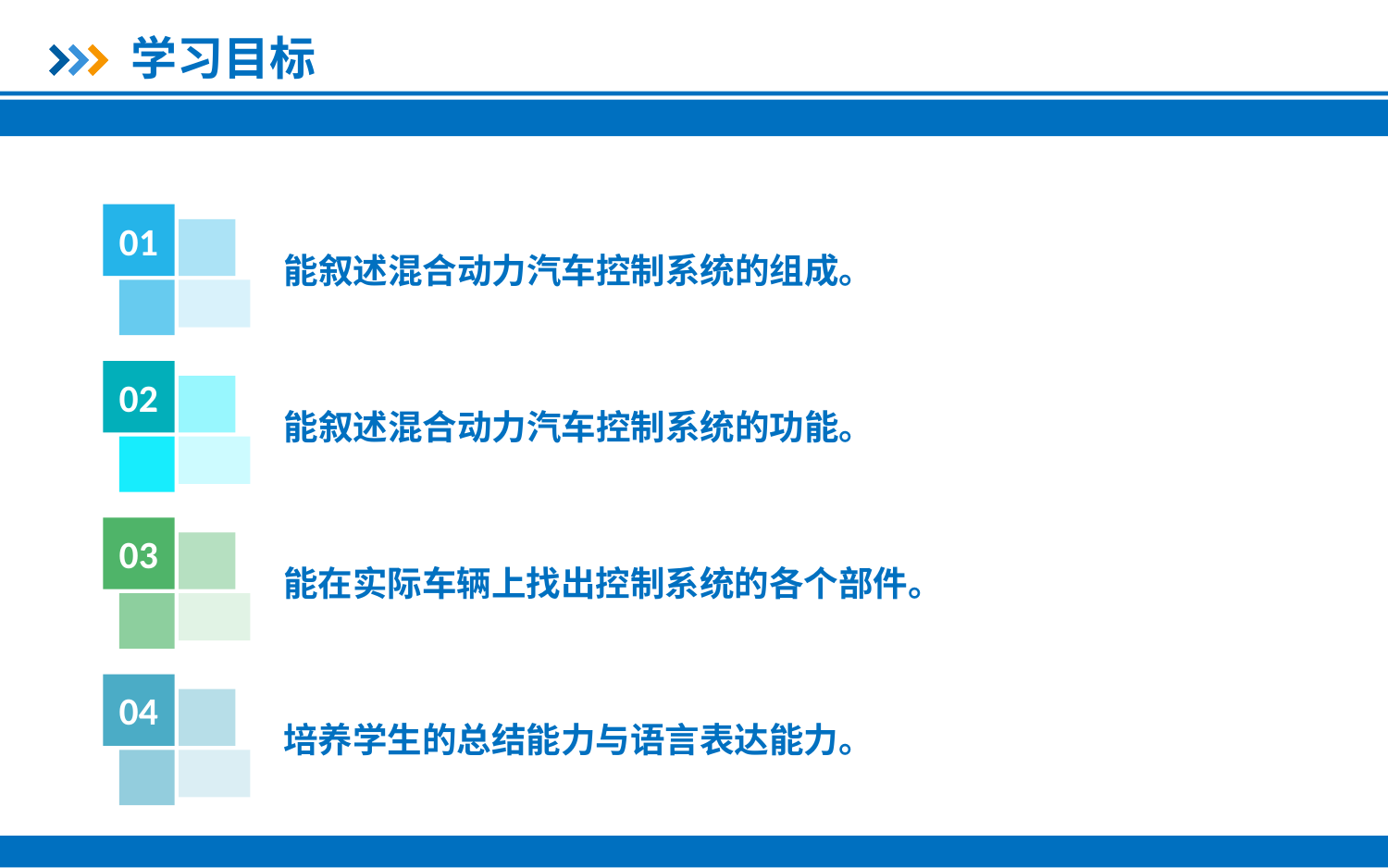

学习目标
01

能叙述混合动力汽车控制系统的组成。
02

能叙述混合动力汽车控制系统的功能。
03

能在实际车辆上找出控制系统的各个部件。
04

培养学生的总结能力与语言表达能力。